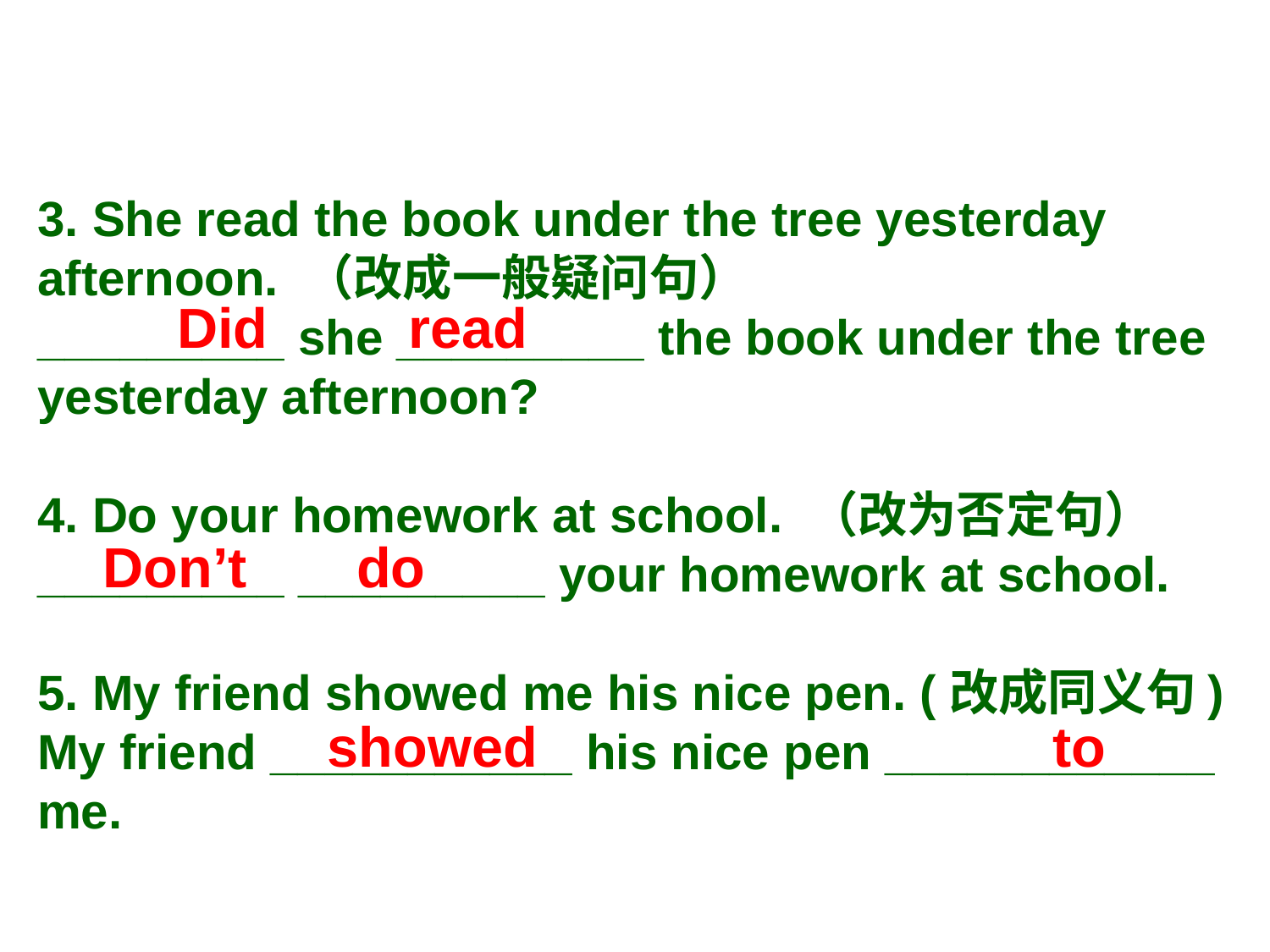

3. She read the book under the tree yesterday afternoon. （改成一般疑问句）
_________ she _________ the book under the tree yesterday afternoon?

4. Do your homework at school. （改为否定句）
_________ _________ your homework at school.

5. My friend showed me his nice pen. (改成同义句)
My friend ___________ his nice pen ____________ me.
Did         read
 Don’t       do
showed                                 to